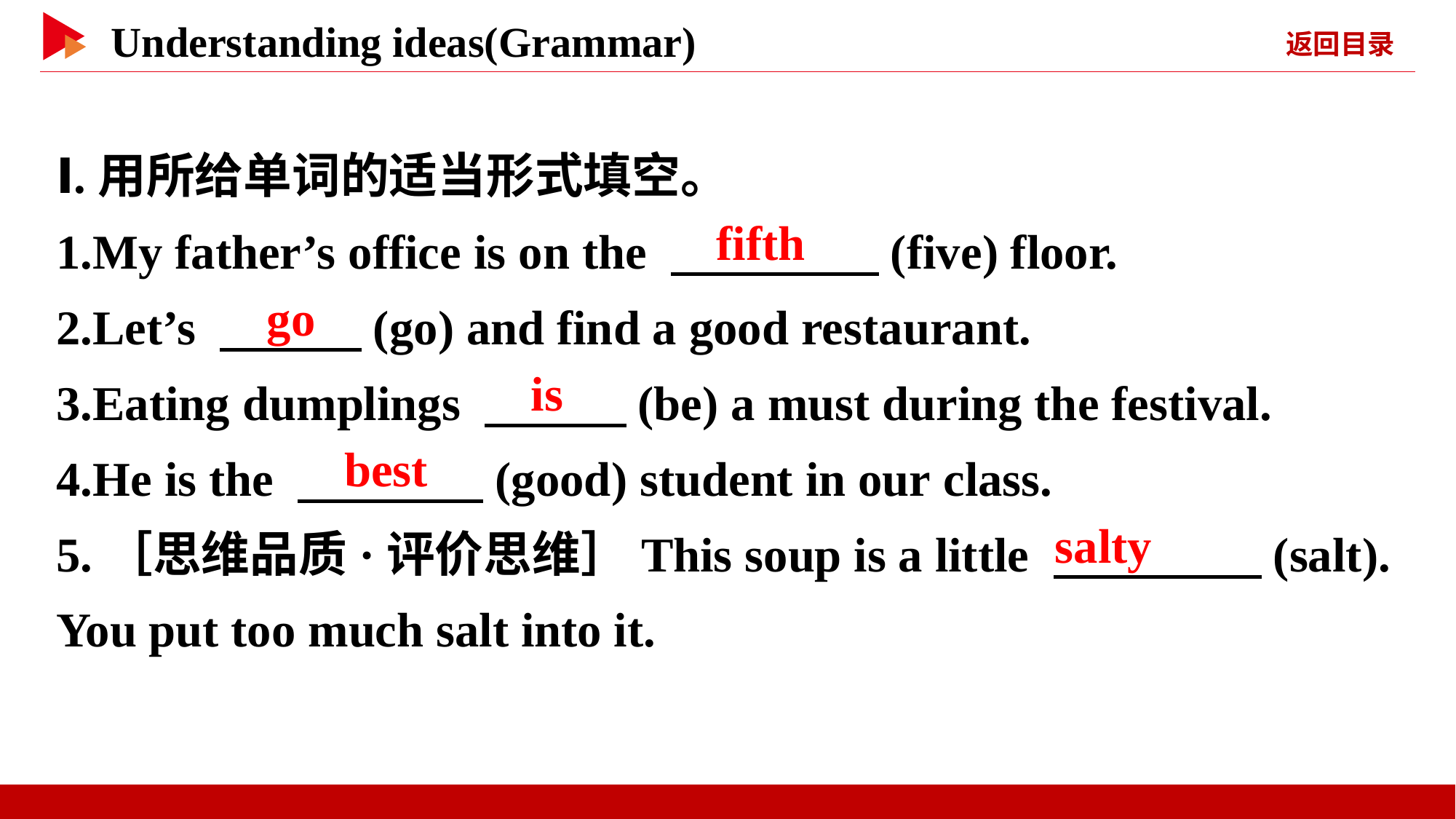

Ⅰ.用所给单词的适当形式填空。
1.My father’s office is on the 　          　(five) floor.
2.Let’s 　    　(go) and find a good restaurant.
3.Eating dumplings 　    　(be) a must during the festival.
4.He is the 　        　(good) student in our class.
5.［思维品质·评价思维］This soup is a little 　          　(salt). You put too much salt into it.
　fifth
　go
　is
　best
　salty